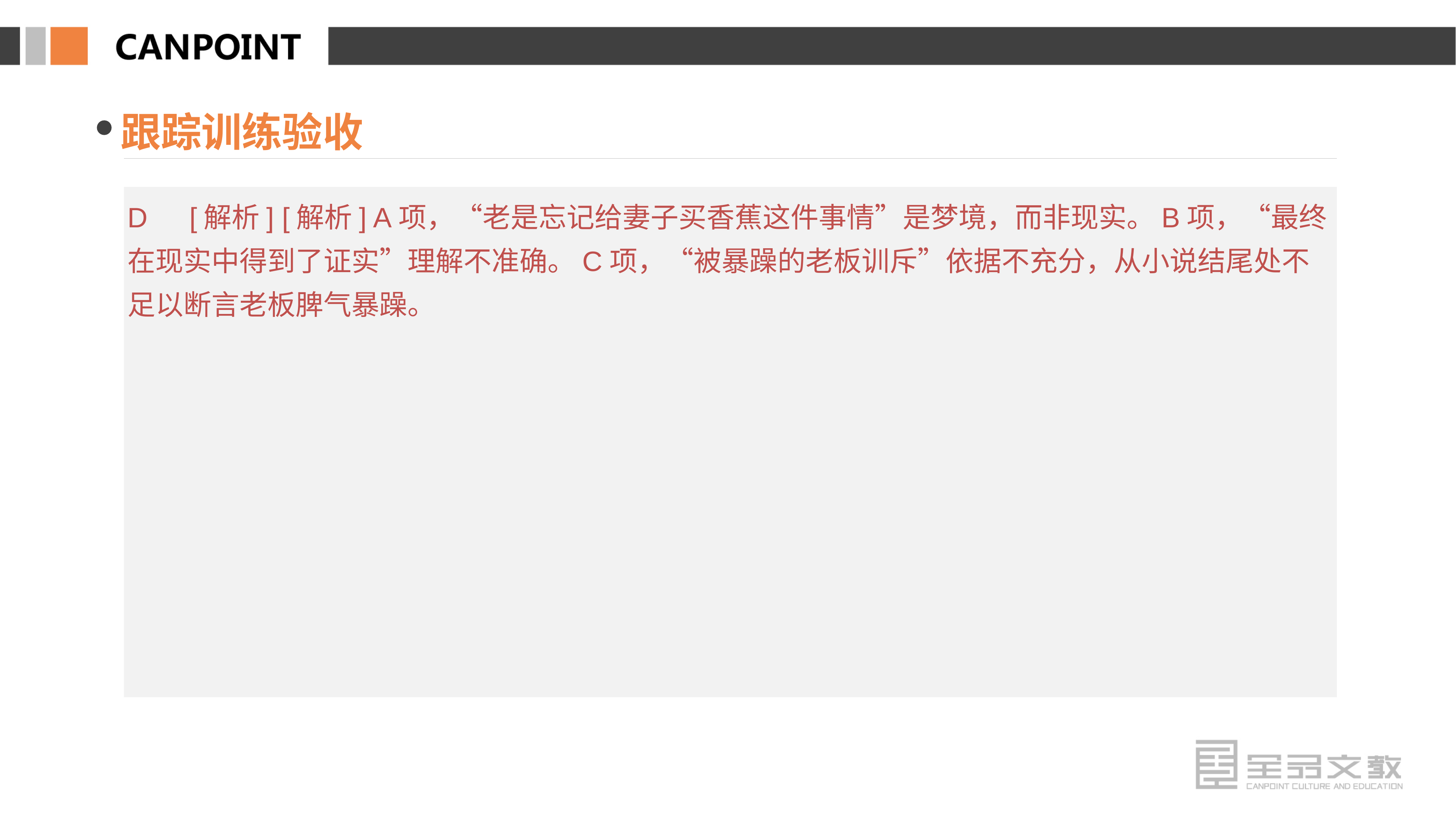

跟踪训练验收

D　[解析] [解析] A项，“老是忘记给妻子买香蕉这件事情”是梦境，而非现实。B项，“最终在现实中得到了证实”理解不准确。C项，“被暴躁的老板训斥”依据不充分，从小说结尾处不足以断言老板脾气暴躁。